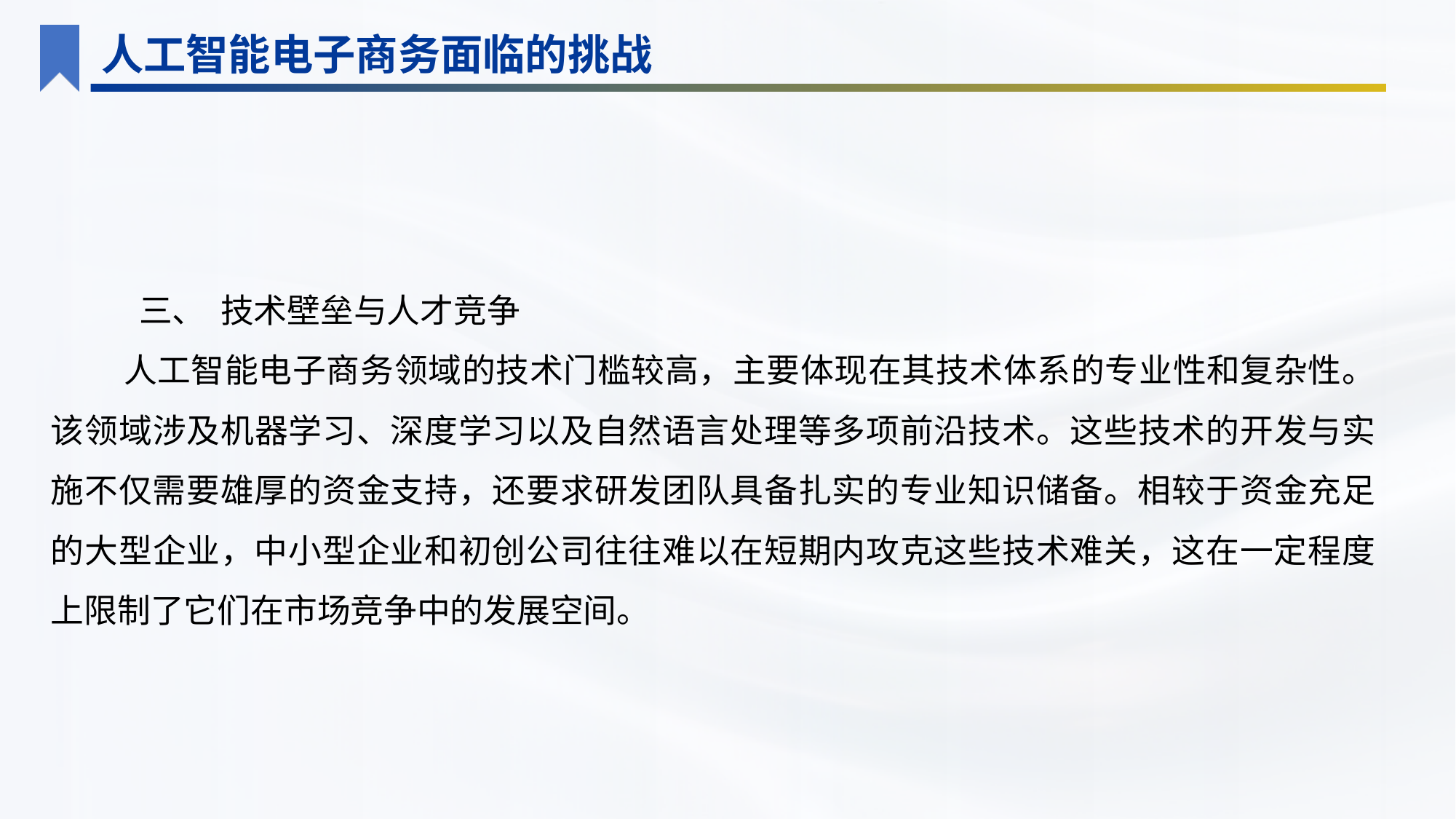

人工智能电子商务面临的挑战
 三、  技术壁垒与人才竞争
人工智能电子商务领域的技术门槛较高，主要体现在其技术体系的专业性和复杂性。该领域涉及机器学习、深度学习以及自然语言处理等多项前沿技术。这些技术的开发与实施不仅需要雄厚的资金支持，还要求研发团队具备扎实的专业知识储备。相较于资金充足的大型企业，中小型企业和初创公司往往难以在短期内攻克这些技术难关，这在一定程度上限制了它们在市场竞争中的发展空间。